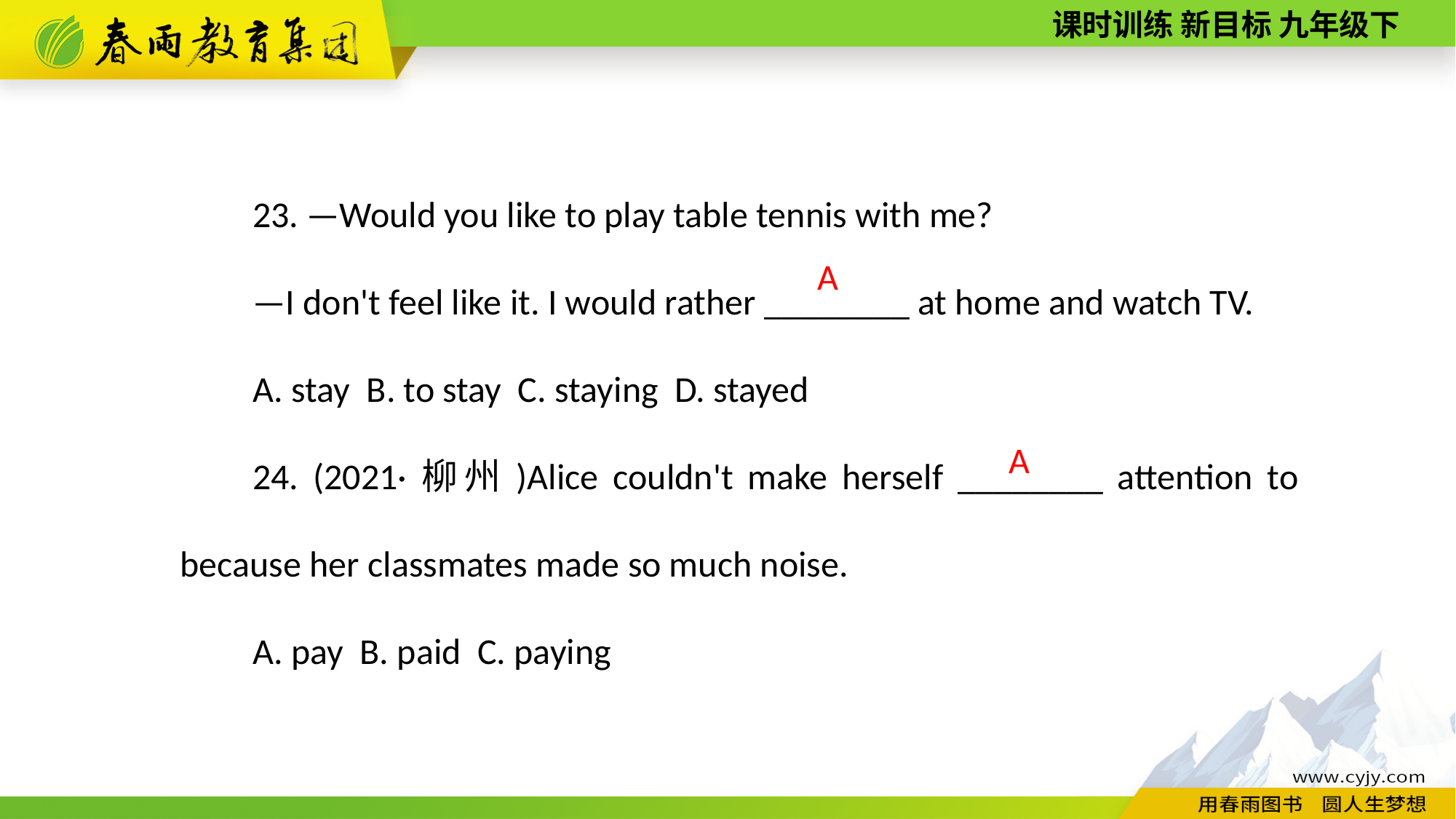

23. —Would you like to play table tennis with me?
—I don't feel like it. I would rather ________ at home and watch TV.
A. stay  B. to stay  C. staying  D. stayed
24. (2021·柳州)Alice couldn't make herself ________ attention to because her classmates made so much noise.
A. pay  B. paid  C. paying
A
A